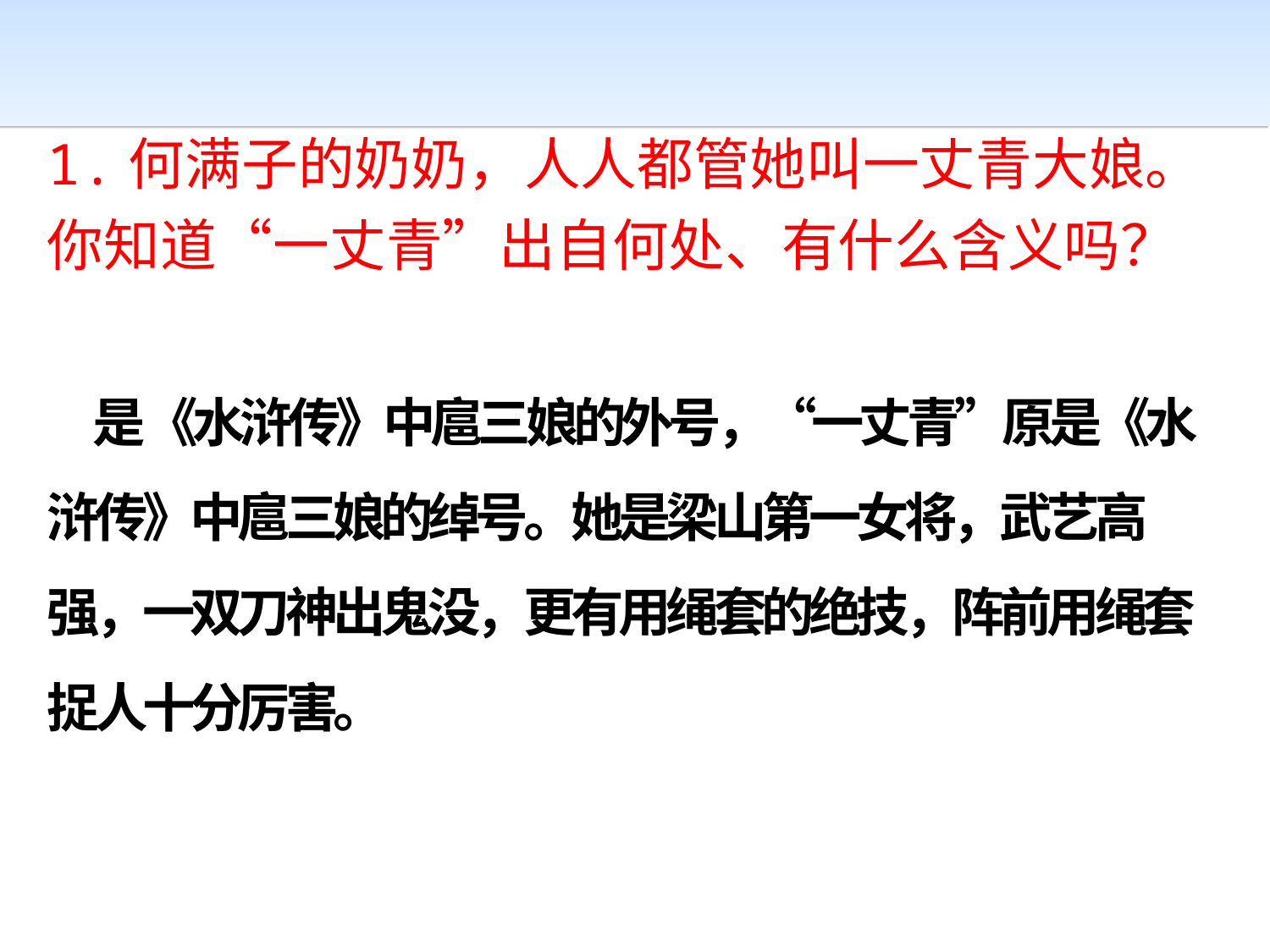

1.何满子的奶奶，人人都管她叫一丈青大娘。你知道“一丈青”出自何处、有什么含义吗？
    是《水浒传》中扈三娘的外号，“一丈青”原是《水浒传》中扈三娘的绰号。她是梁山第一女将，武艺高强，一双刀神出鬼没，更有用绳套的绝技，阵前用绳套捉人十分厉害。